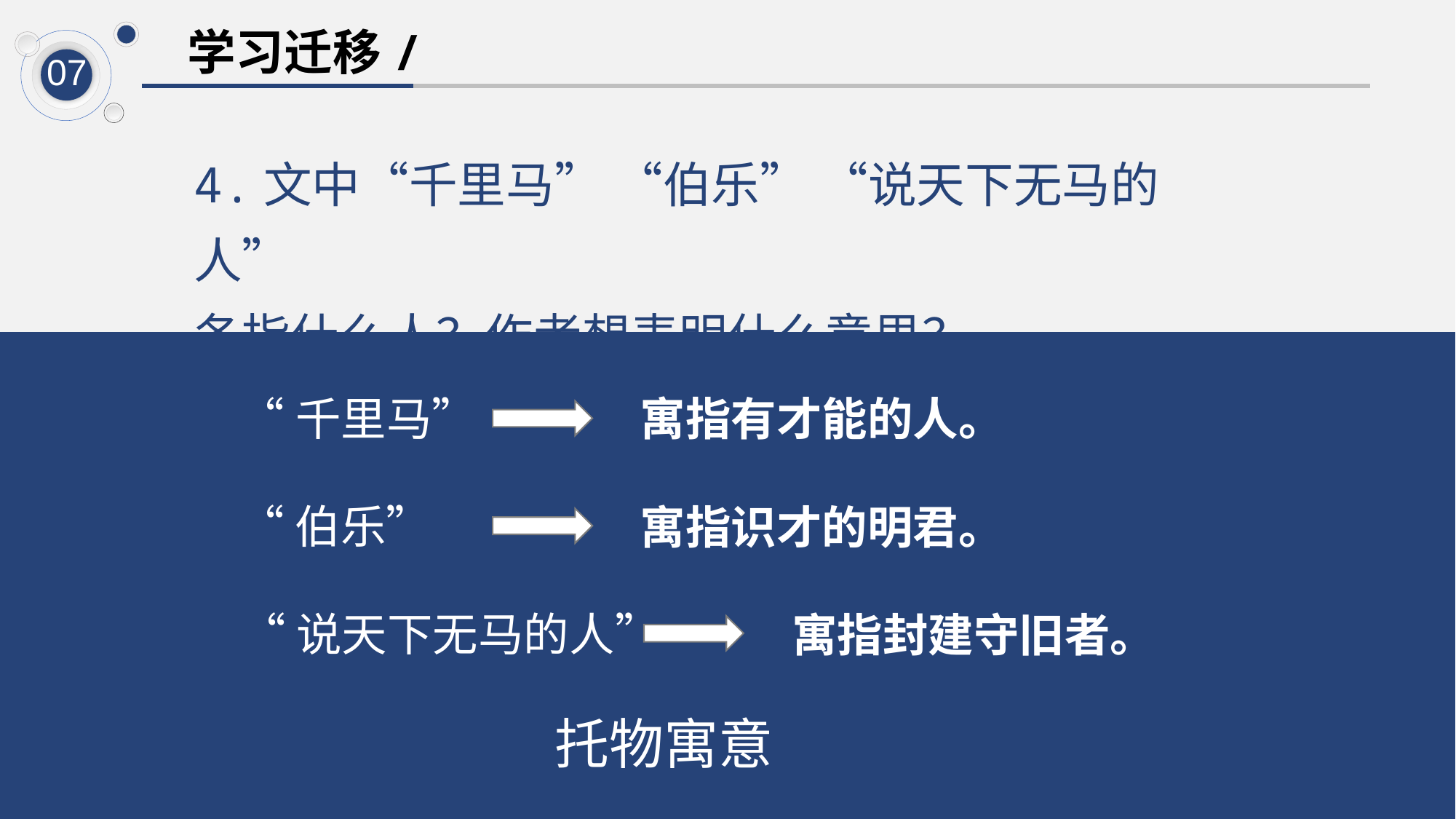

学习迁移/

07

4.文中“千里马” “伯乐” “说天下无马的人”
各指什么人？作者想表明什么意思？

“千里马”
寓指有才能的人。

“伯乐”
寓指识才的明君。

“说天下无马的人”
寓指封建守旧者。

托物寓意